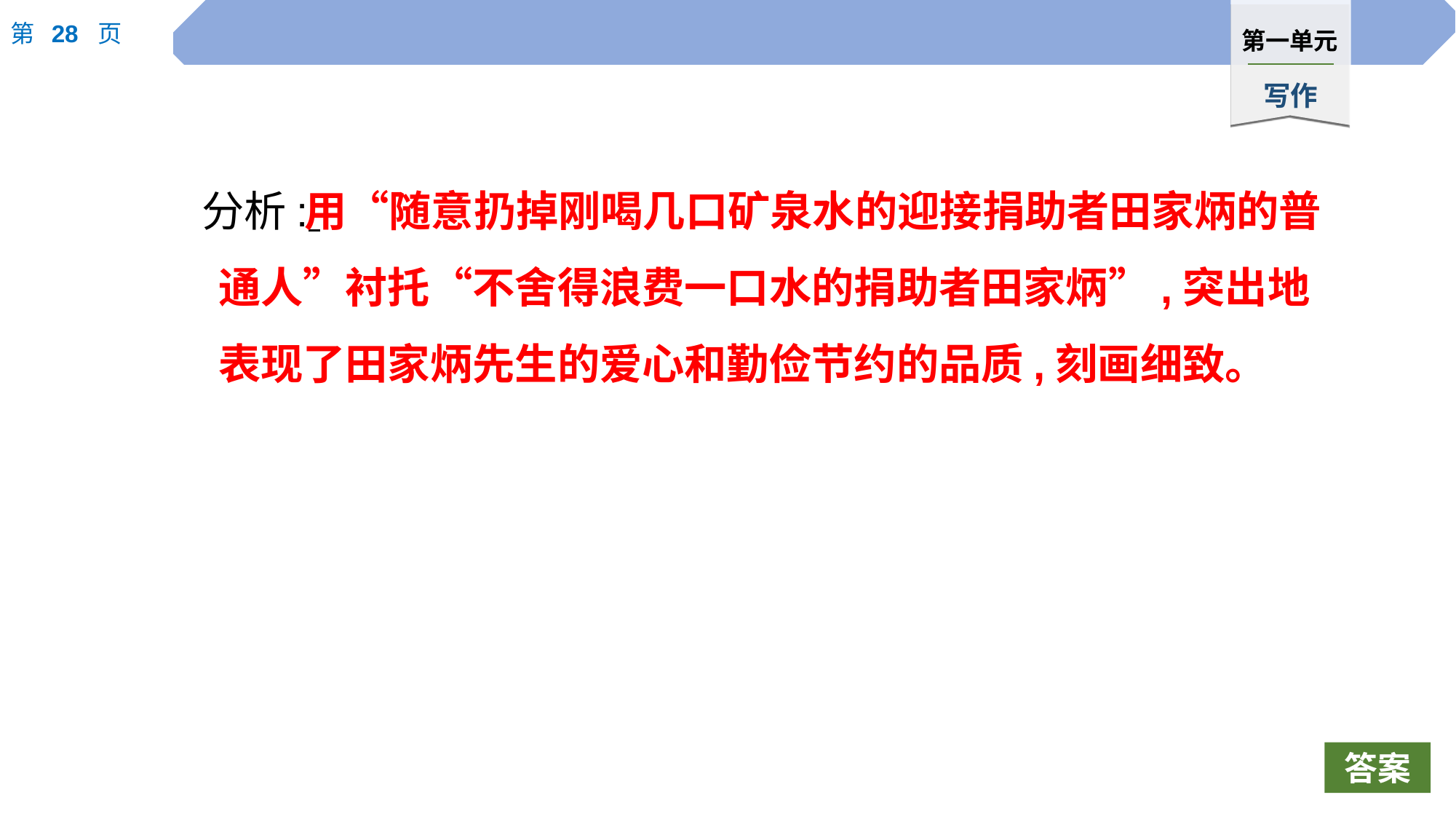

分析:
用“随意扔掉刚喝几口矿泉水的迎接捐助者田家炳的普通人”衬托“不舍得浪费一口水的捐助者田家炳”,突出地表现了田家炳先生的爱心和勤俭节约的品质,刻画细致。
答案